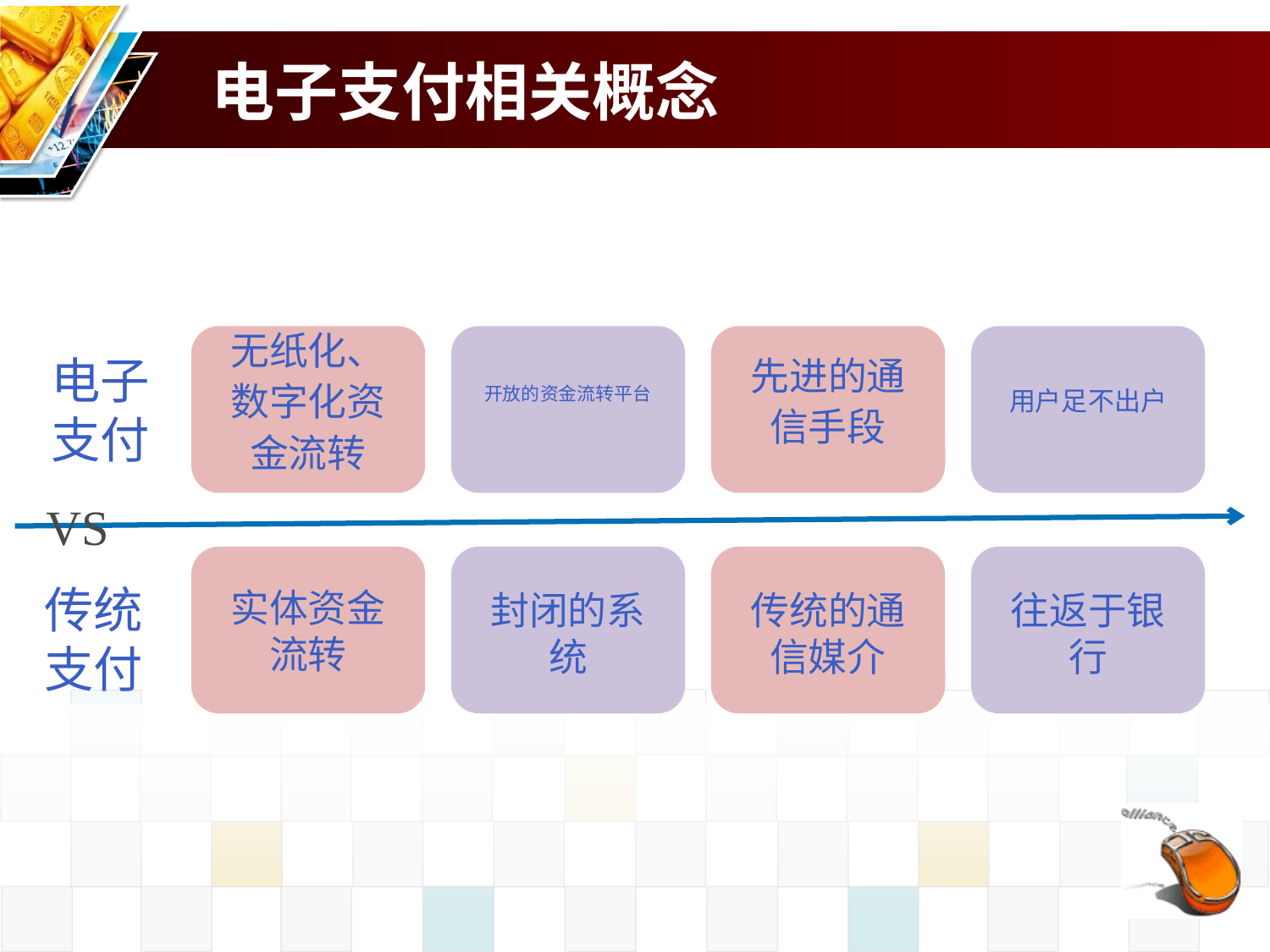

# 电子支付相关概念

无纸化、数字化资金流转

开放的资金流转平台

先进的通信手段

用户足不出户
电子
支付
VS
实体资金流转
封闭的系统
传统的通信媒介
往返于银行
传统
支付